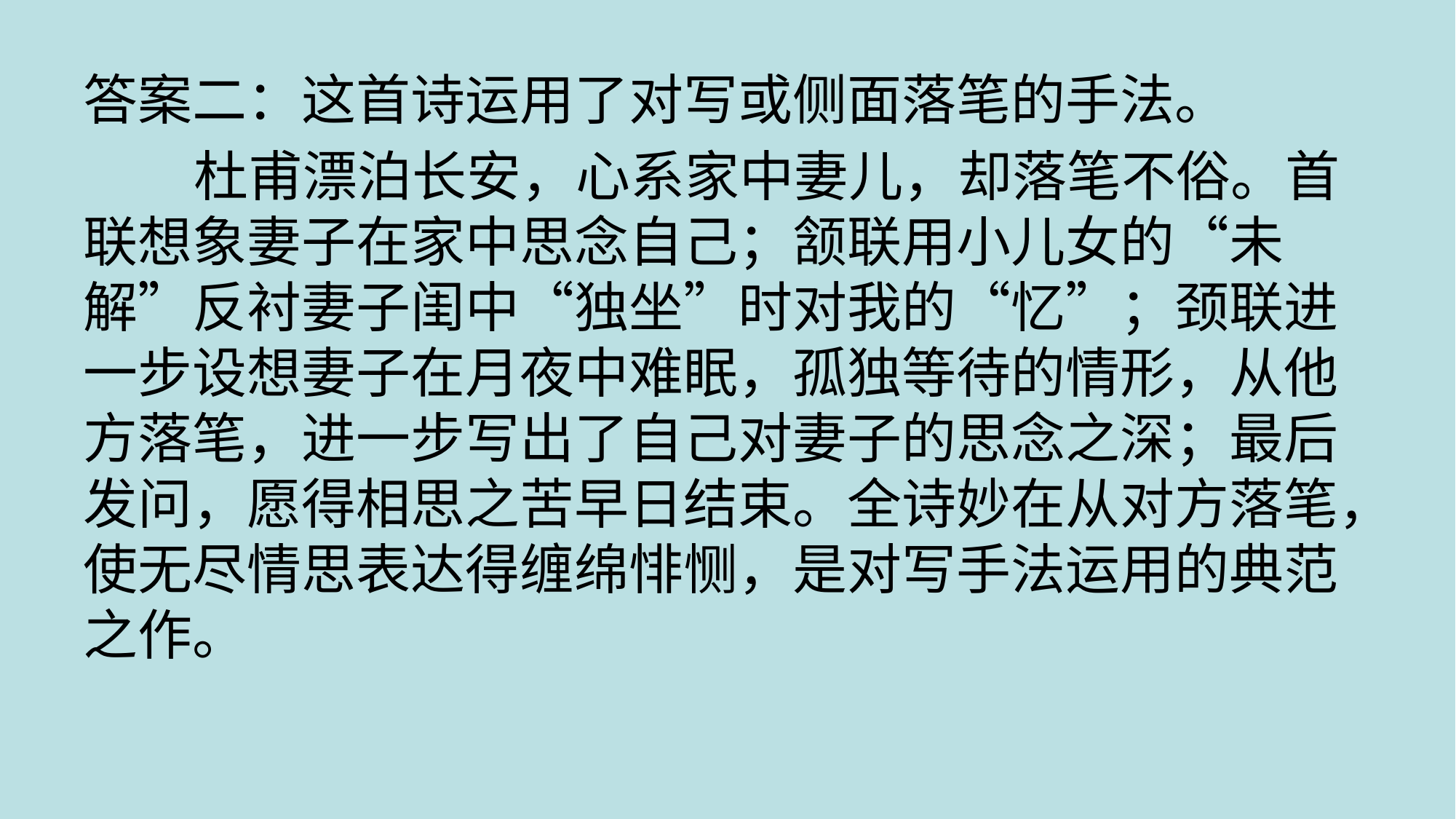

答案二：这首诗运用了对写或侧面落笔的手法。
        杜甫漂泊长安，心系家中妻儿，却落笔不俗。首联想象妻子在家中思念自己；颔联用小儿女的“未解”反衬妻子闺中“独坐”时对我的“忆”；颈联进一步设想妻子在月夜中难眠，孤独等待的情形，从他方落笔，进一步写出了自己对妻子的思念之深；最后发问，愿得相思之苦早日结束。全诗妙在从对方落笔，使无尽情思表达得缠绵悱恻，是对写手法运用的典范之作。